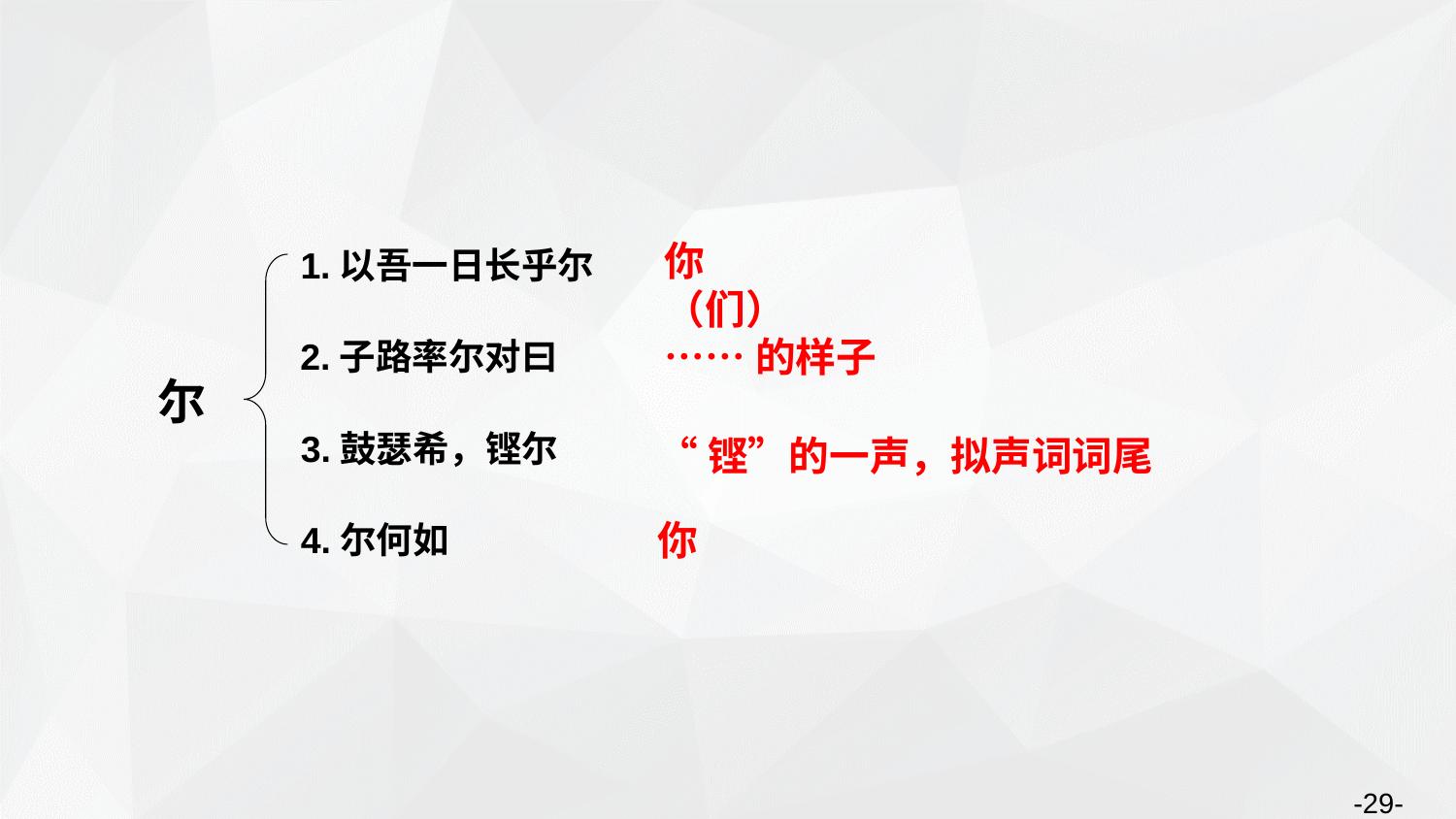

1.以吾一日长乎尔
你（们）

……的样子
2.子路率尔对曰
尔
“铿”的一声，拟声词词尾
3.鼓瑟希，铿尔
你
4.尔何如
-29-